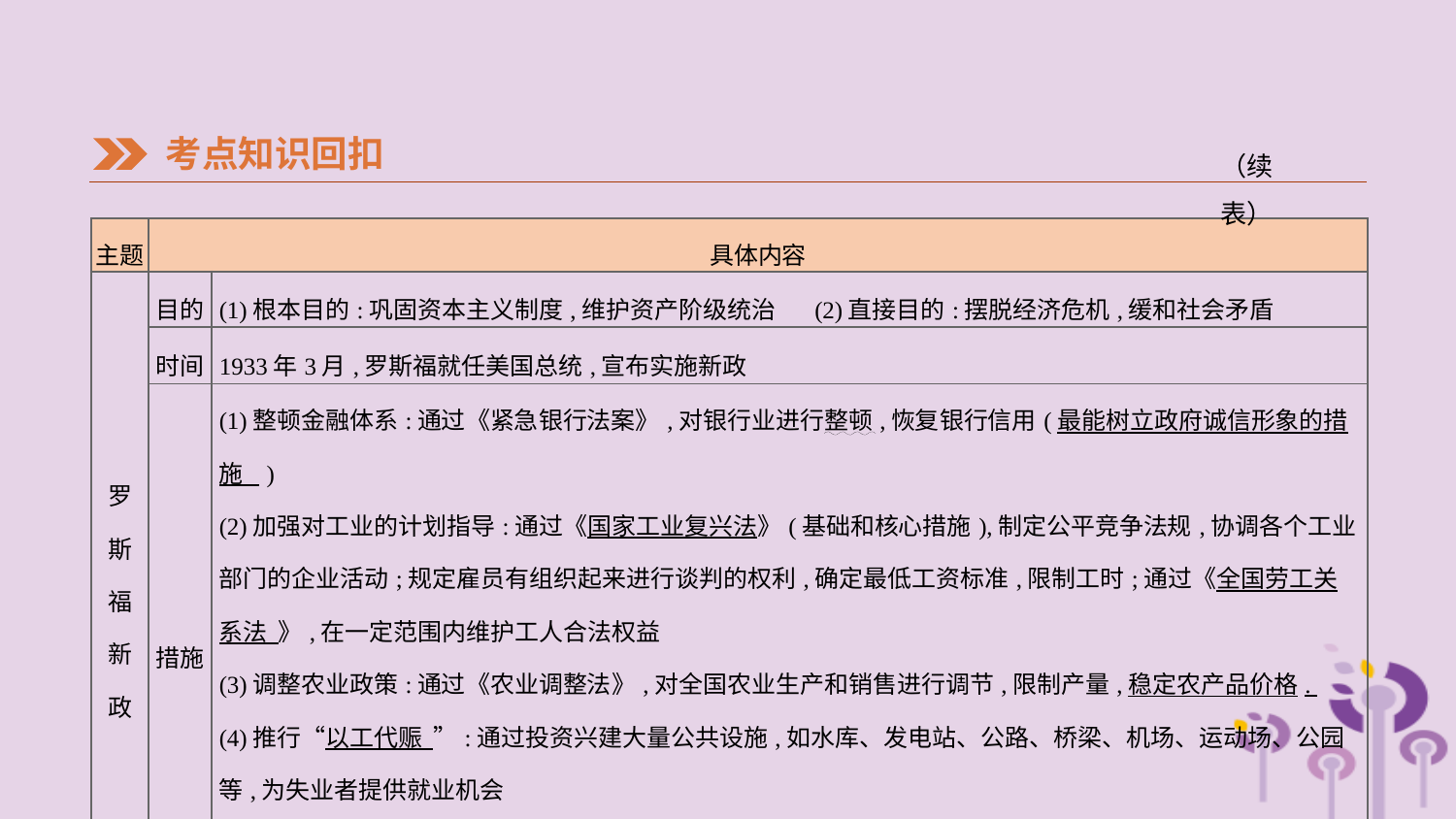

考点知识回扣

（续表）
| 主题 | 具体内容 |  |
| --- | --- | --- |
| 罗 斯 福 新 政 | 目的 | (1)根本目的:巩固资本主义制度,维护资产阶级统治 (2)直接目的:摆脱经济危机,缓和社会矛盾 |
|  | 时间 | 1933年3月,罗斯福就任美国总统,宣布实施新政 |
|  | 措施 | (1)整顿金融体系:通过《紧急银行法案》,对银行业进行整顿,恢复银行信用(最能树立政府诚信形象的措施 ) (2)加强对工业的计划指导:通过《国家工业复兴法》(基础和核心措施),制定公平竞争法规,协调各个工业部门的企业活动;规定雇员有组织起来进行谈判的权利,确定最低工资标准,限制工时;通过《全国劳工关系法 》,在一定范围内维护工人合法权益 (3)调整农业政策:通过《农业调整法》,对全国农业生产和销售进行调节,限制产量,稳定农产品价格. (4)推行“以工代赈 ”:通过投资兴建大量公共设施,如水库、发电站、公路、桥梁、机场、运动场、公园等,为失业者提供就业机会 (5)发展社会福利:通过《社会保障法》,建立社会福利体制;建立应急的救济机构,利用过剩物资救济失业家庭 |